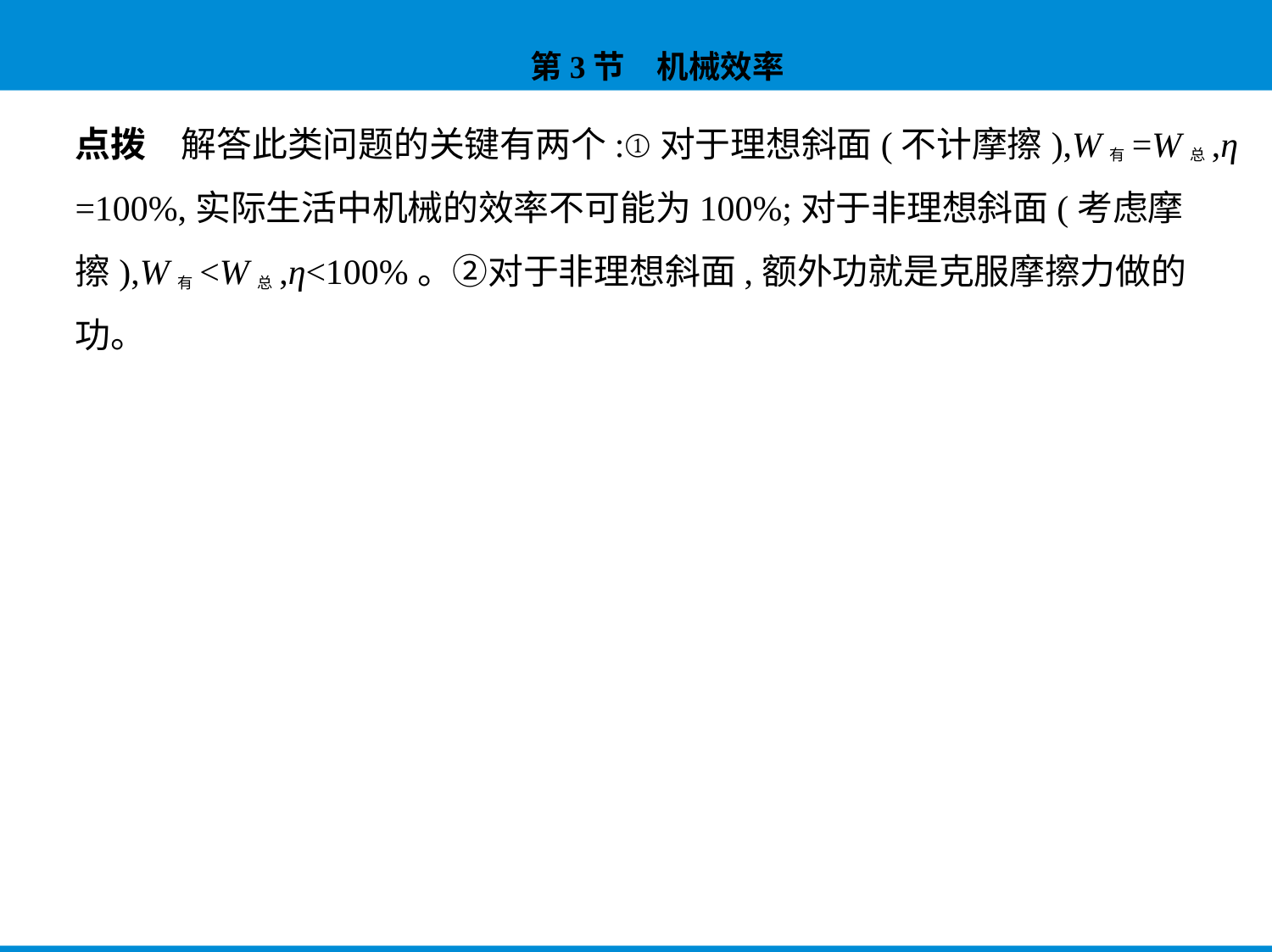

点拨　解答此类问题的关键有两个:①对于理想斜面(不计摩擦),W有=W总,η
=100%,实际生活中机械的效率不可能为100%;对于非理想斜面(考虑摩
擦),W有<W总,η<100%。②对于非理想斜面,额外功就是克服摩擦力做的
功。